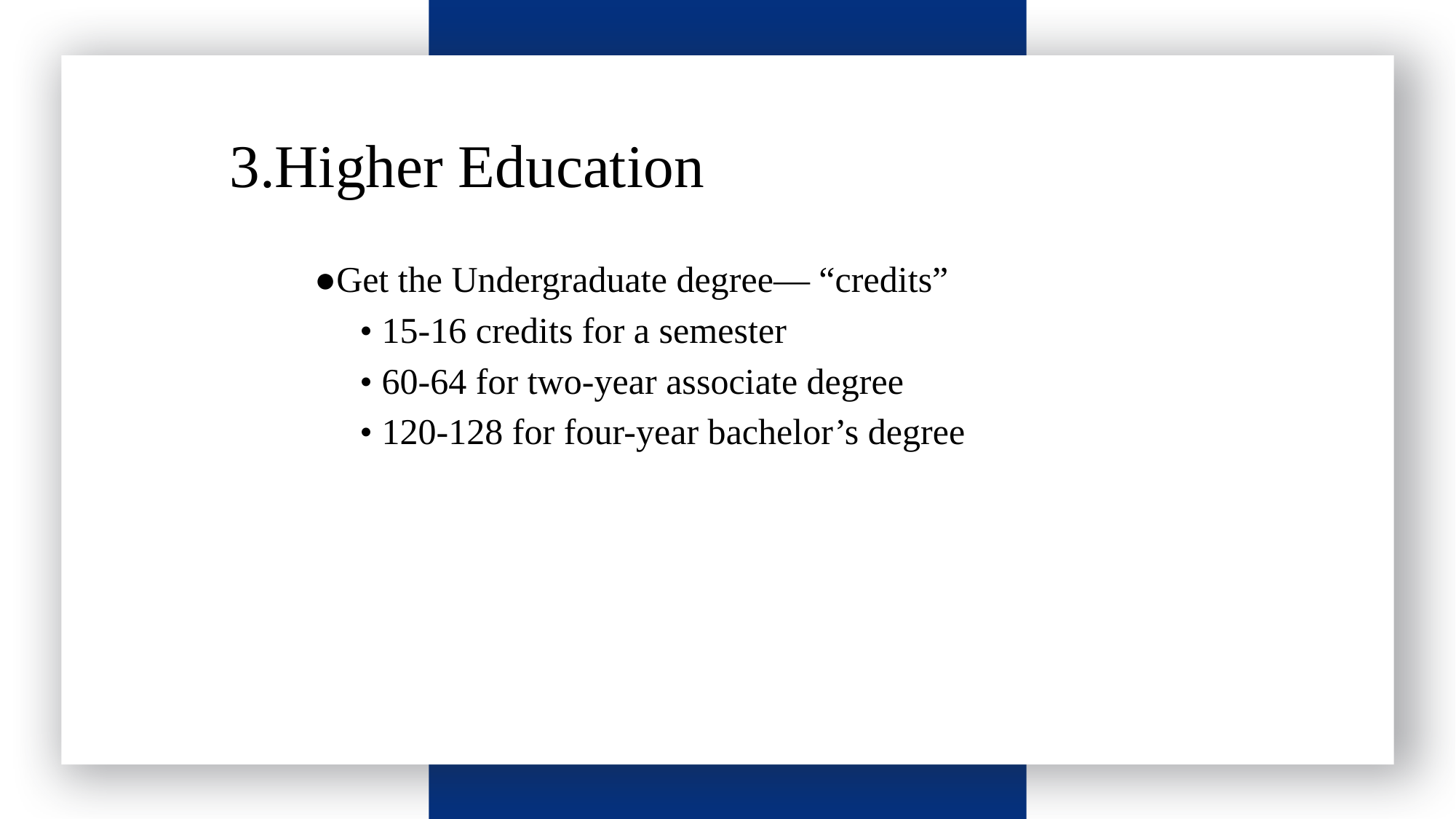

请输入标题
3.Higher Education
●Get the Undergraduate degree— “credits”
     • 15-16 credits for a semester
     • 60-64 for two-year associate degree
     • 120-128 for four-year bachelor’s degree